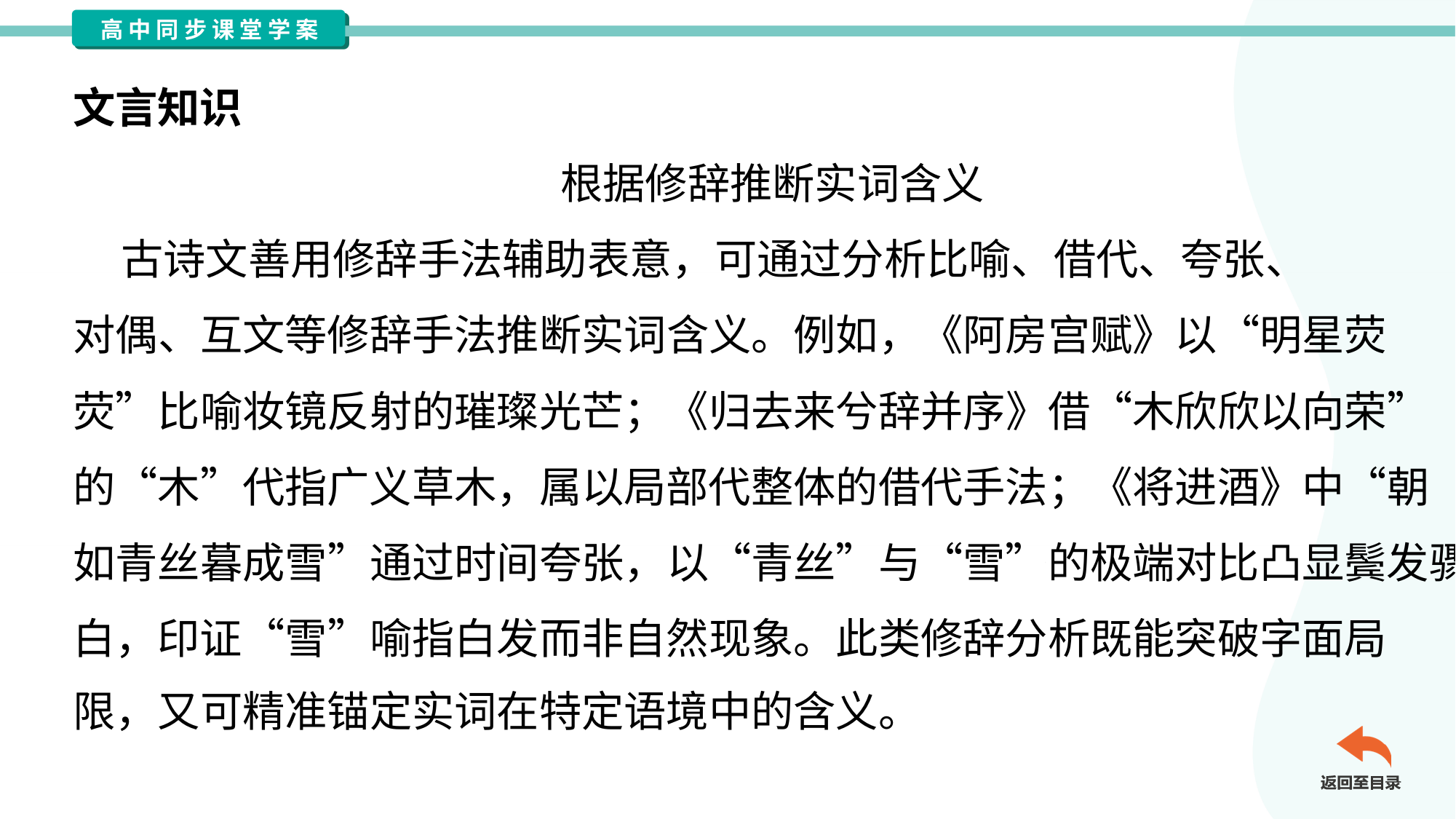

文言知识
根据修辞推断实词含义
    古诗文善用修辞手法辅助表意，可通过分析比喻、借代、夸张、
对偶、互文等修辞手法推断实词含义。例如，《阿房宫赋》以“明星荧
荧”比喻妆镜反射的璀璨光芒；《归去来兮辞并序》借“木欣欣以向荣”
的“木”代指广义草木，属以局部代整体的借代手法；《将进酒》中“朝
如青丝暮成雪”通过时间夸张，以“青丝”与“雪”的极端对比凸显鬓发骤
白，印证“雪”喻指白发而非自然现象。此类修辞分析既能突破字面局
限，又可精准锚定实词在特定语境中的含义。